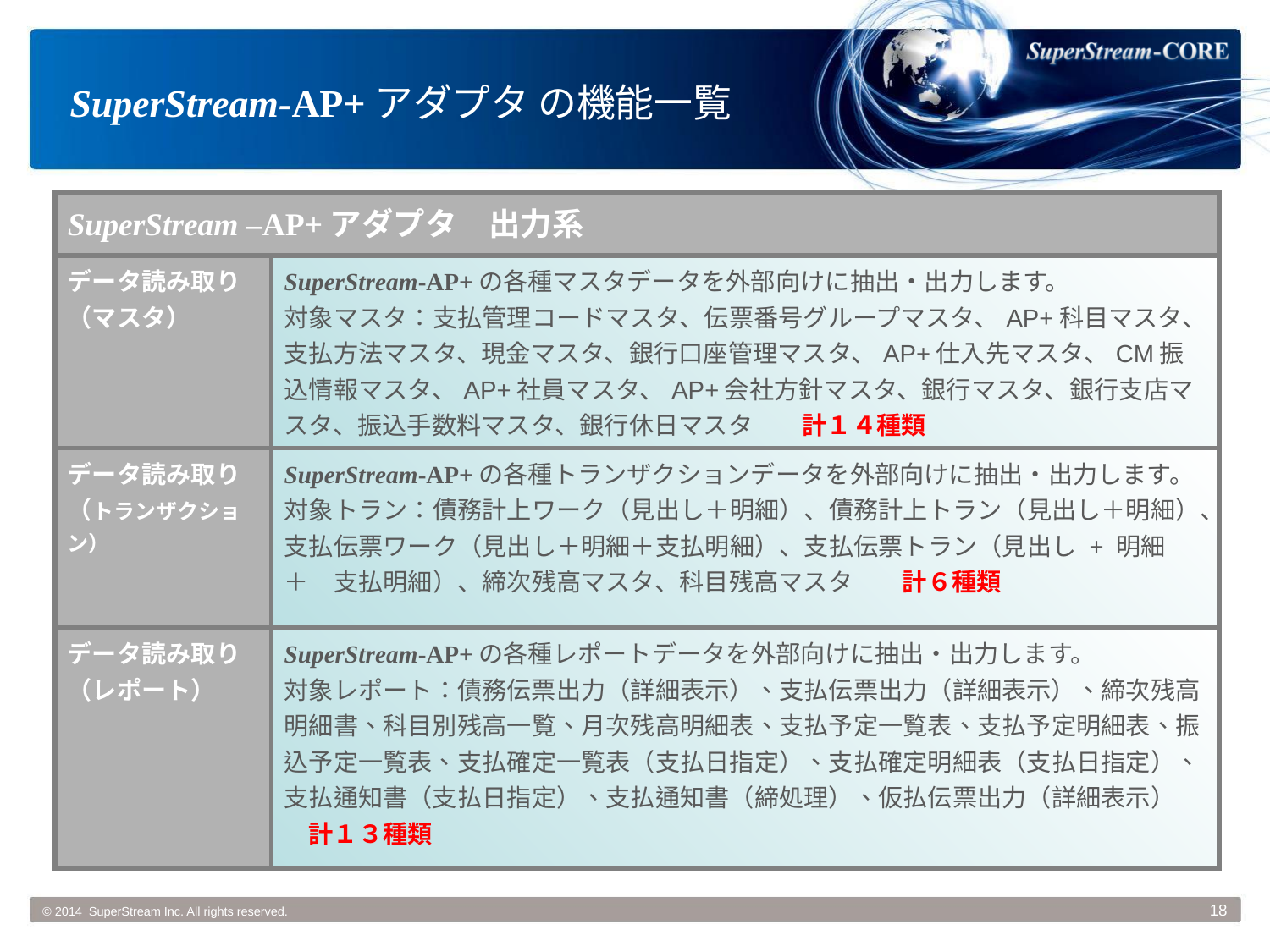

# SuperStream-AP+アダプタ の機能一覧
| SuperStream –AP+アダプタ　出力系 |  |
| --- | --- |
| データ読み取り （マスタ） | SuperStream-AP+の各種マスタデータを外部向けに抽出・出力します。 対象マスタ：支払管理コードマスタ、伝票番号グループマスタ、AP+科目マスタ、支払方法マスタ、現金マスタ、銀行口座管理マスタ、AP+仕入先マスタ、CM振込情報マスタ、AP+社員マスタ、AP+会社方針マスタ、銀行マスタ、銀行支店マスタ、振込手数料マスタ、銀行休日マスタ　　計１４種類 |
| データ読み取り （トランザクション） | SuperStream-AP+の各種トランザクションデータを外部向けに抽出・出力します。 対象トラン：債務計上ワーク（見出し＋明細）、債務計上トラン（見出し＋明細）、支払伝票ワーク（見出し＋明細＋支払明細）、支払伝票トラン（見出し + 明細　＋　支払明細）、締次残高マスタ、科目残高マスタ　　計６種類 |
| データ読み取り （レポート） | SuperStream-AP+の各種レポートデータを外部向けに抽出・出力します。 対象レポート：債務伝票出力（詳細表示）、支払伝票出力（詳細表示）、締次残高明細書、科目別残高一覧、月次残高明細表、支払予定一覧表、支払予定明細表、振込予定一覧表、支払確定一覧表（支払日指定）、支払確定明細表（支払日指定）、支払通知書（支払日指定）、支払通知書（締処理）、仮払伝票出力（詳細表示）　　計１３種類 |
© 2014  SuperStream Inc. All rights reserved.
18